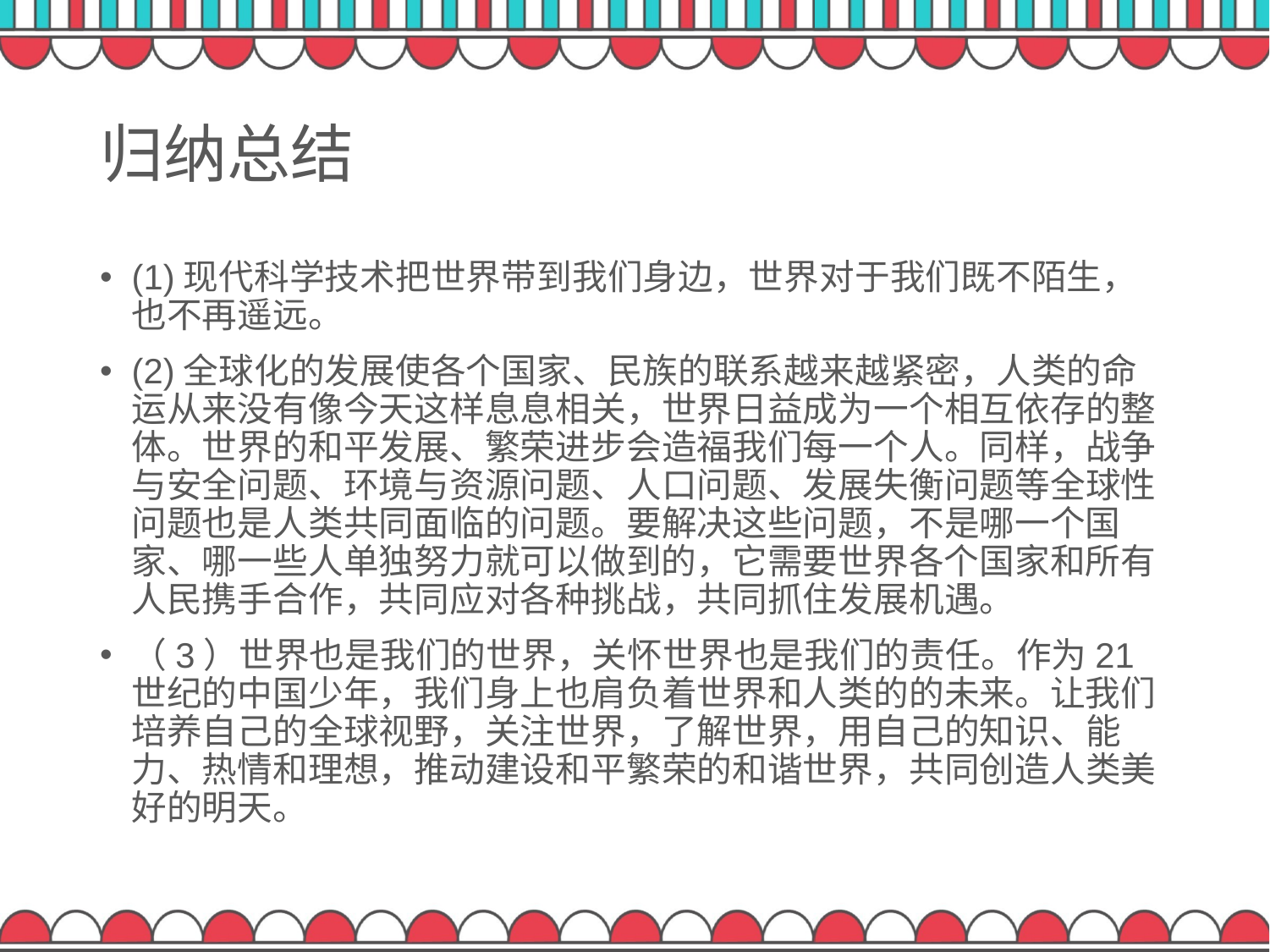

# 归纳总结
(1)现代科学技术把世界带到我们身边，世界对于我们既不陌生，也不再遥远。
(2)全球化的发展使各个国家、民族的联系越来越紧密，人类的命运从来没有像今天这样息息相关，世界日益成为一个相互依存的整体。世界的和平发展、繁荣进步会造福我们每一个人。同样，战争与安全问题、环境与资源问题、人口问题、发展失衡问题等全球性问题也是人类共同面临的问题。要解决这些问题，不是哪一个国家、哪一些人单独努力就可以做到的，它需要世界各个国家和所有人民携手合作，共同应对各种挑战，共同抓住发展机遇。
（3）世界也是我们的世界，关怀世界也是我们的责任。作为21世纪的中国少年，我们身上也肩负着世界和人类的的未来。让我们培养自己的全球视野，关注世界，了解世界，用自己的知识、能力、热情和理想，推动建设和平繁荣的和谐世界，共同创造人类美好的明天。